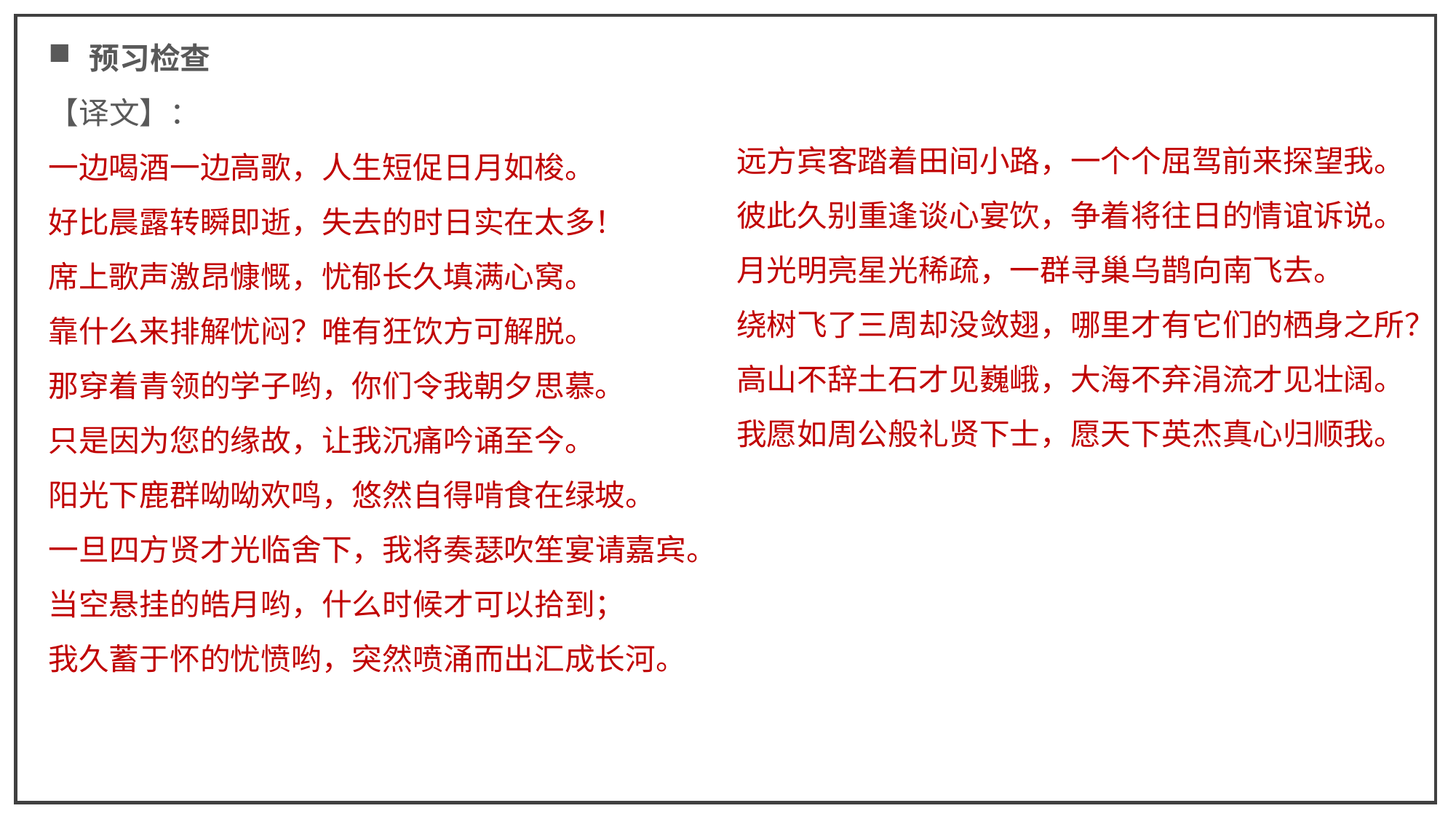

预习检查
【译文】：
一边喝酒一边高歌，人生短促日月如梭。
好比晨露转瞬即逝，失去的时日实在太多！
席上歌声激昂慷慨，忧郁长久填满心窝。
靠什么来排解忧闷？唯有狂饮方可解脱。
那穿着青领的学子哟，你们令我朝夕思慕。
只是因为您的缘故，让我沉痛吟诵至今。
阳光下鹿群呦呦欢鸣，悠然自得啃食在绿坡。
一旦四方贤才光临舍下，我将奏瑟吹笙宴请嘉宾。
当空悬挂的皓月哟，什么时候才可以拾到；
我久蓄于怀的忧愤哟，突然喷涌而出汇成长河。

远方宾客踏着田间小路，一个个屈驾前来探望我。
彼此久别重逢谈心宴饮，争着将往日的情谊诉说。
月光明亮星光稀疏，一群寻巢乌鹊向南飞去。
绕树飞了三周却没敛翅，哪里才有它们的栖身之所？
高山不辞土石才见巍峨，大海不弃涓流才见壮阔。
我愿如周公般礼贤下士，愿天下英杰真心归顺我。